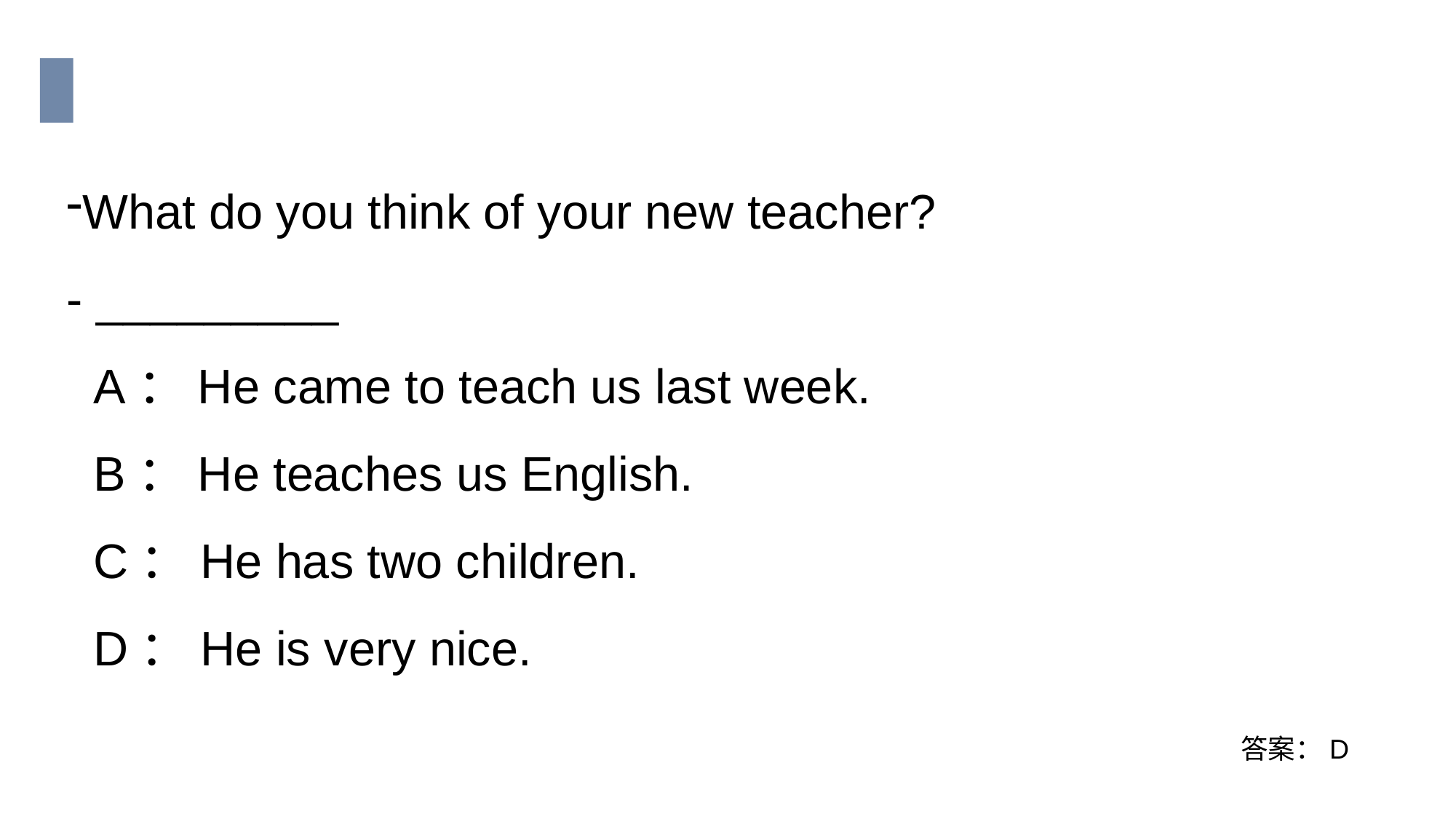

What do you think of your new teacher?
- _________
  A：He came to teach us last week.
  B：He teaches us English.
  C：He has two children.
  D：He is very nice.
答案：D